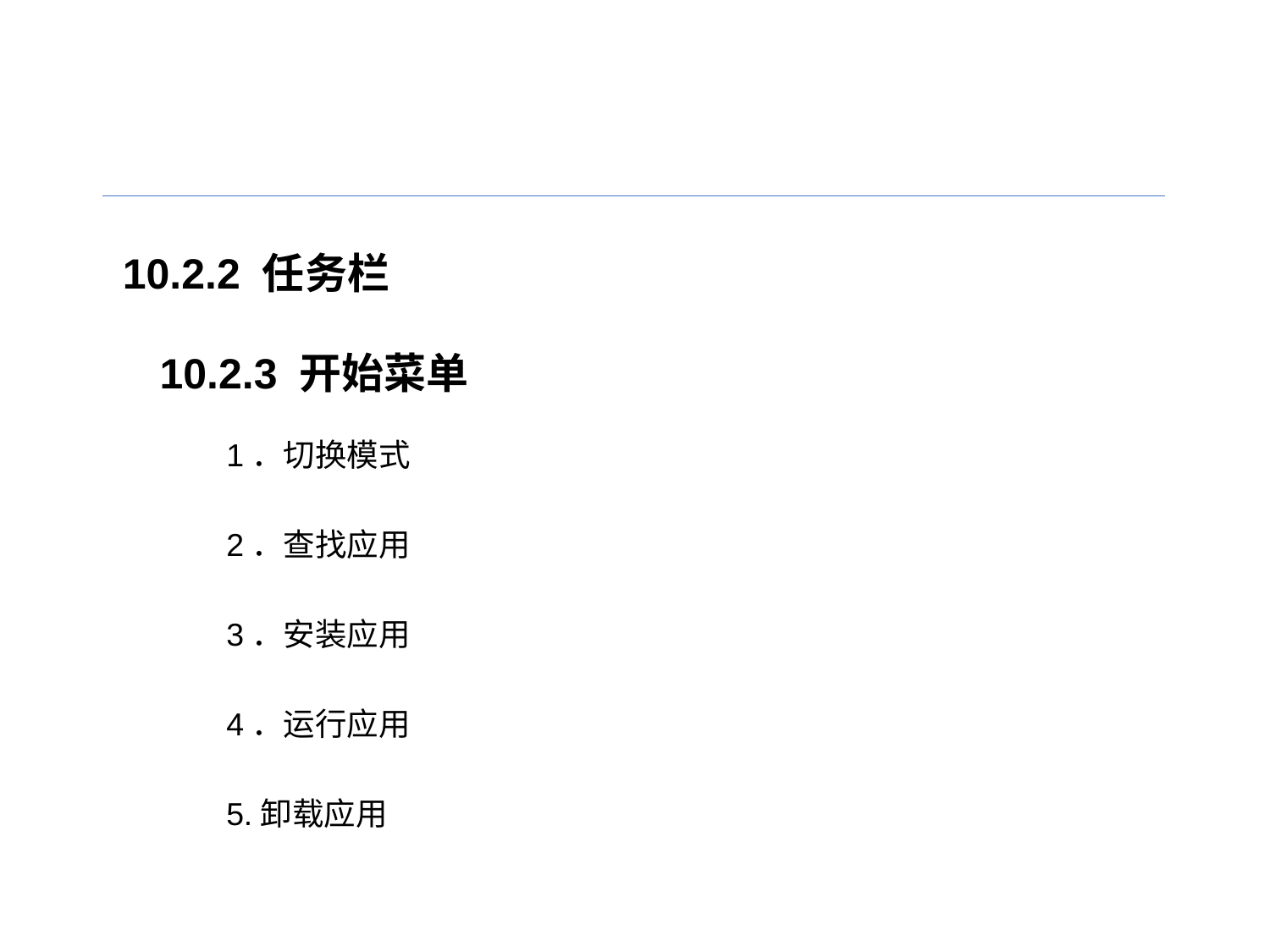

10.2.2 任务栏
10.2.3 开始菜单
1．切换模式
2．查找应用
3．安装应用
4．运行应用
5.卸载应用